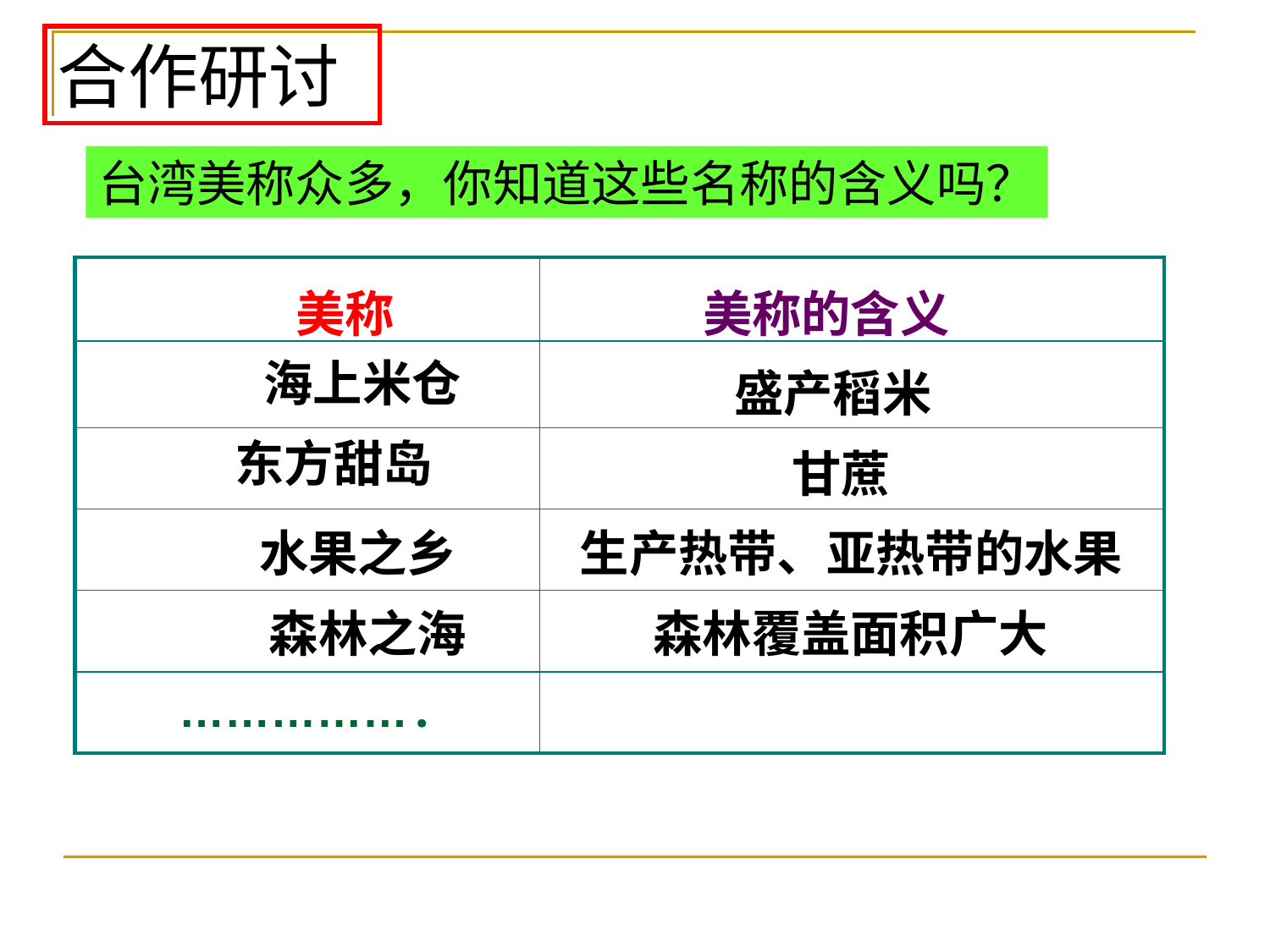

合作研讨
台湾美称众多，你知道这些名称的含义吗？
|  |  |
| --- | --- |
|  |  |
|  |  |
|  |  |
|  |  |
| ……………. |  |
美称
美称的含义
海上米仓
盛产稻米
东方甜岛
甘蔗
水果之乡
生产热带、亚热带的水果
森林之海
森林覆盖面积广大